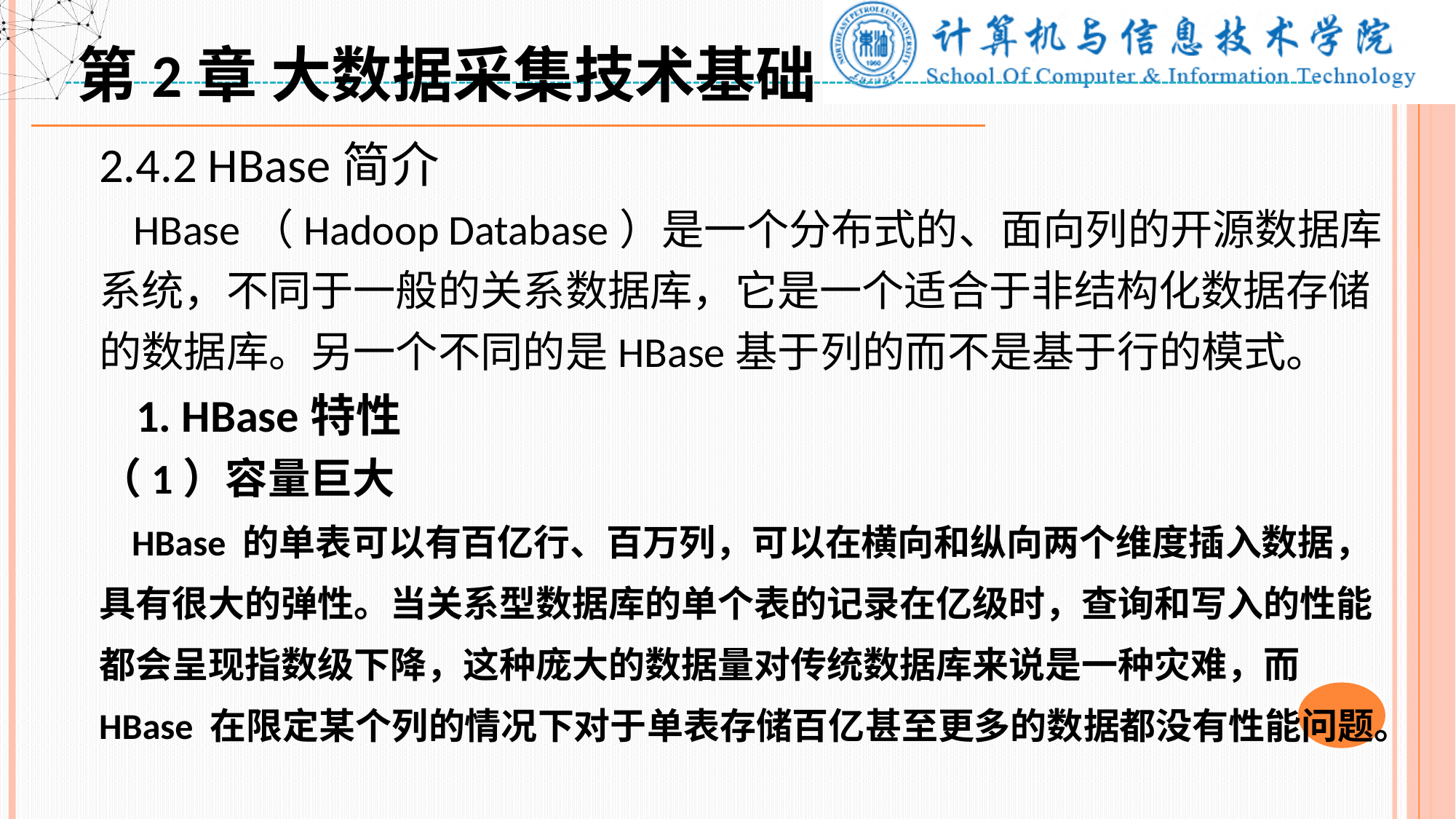

第2章 大数据采集技术基础
2.4.2 HBase简介
    HBase（Hadoop Database）是一个分布式的、面向列的开源数据库系统，不同于一般的关系数据库，它是一个适合于非结构化数据存储的数据库。另一个不同的是HBase基于列的而不是基于行的模式。
    1. HBase特性
（1）容量巨大
    HBase 的单表可以有百亿行、百万列，可以在横向和纵向两个维度插入数据，具有很大的弹性。当关系型数据库的单个表的记录在亿级时，查询和写入的性能都会呈现指数级下降，这种庞大的数据量对传统数据库来说是一种灾难，而 HBase 在限定某个列的情况下对于单表存储百亿甚至更多的数据都没有性能问题。